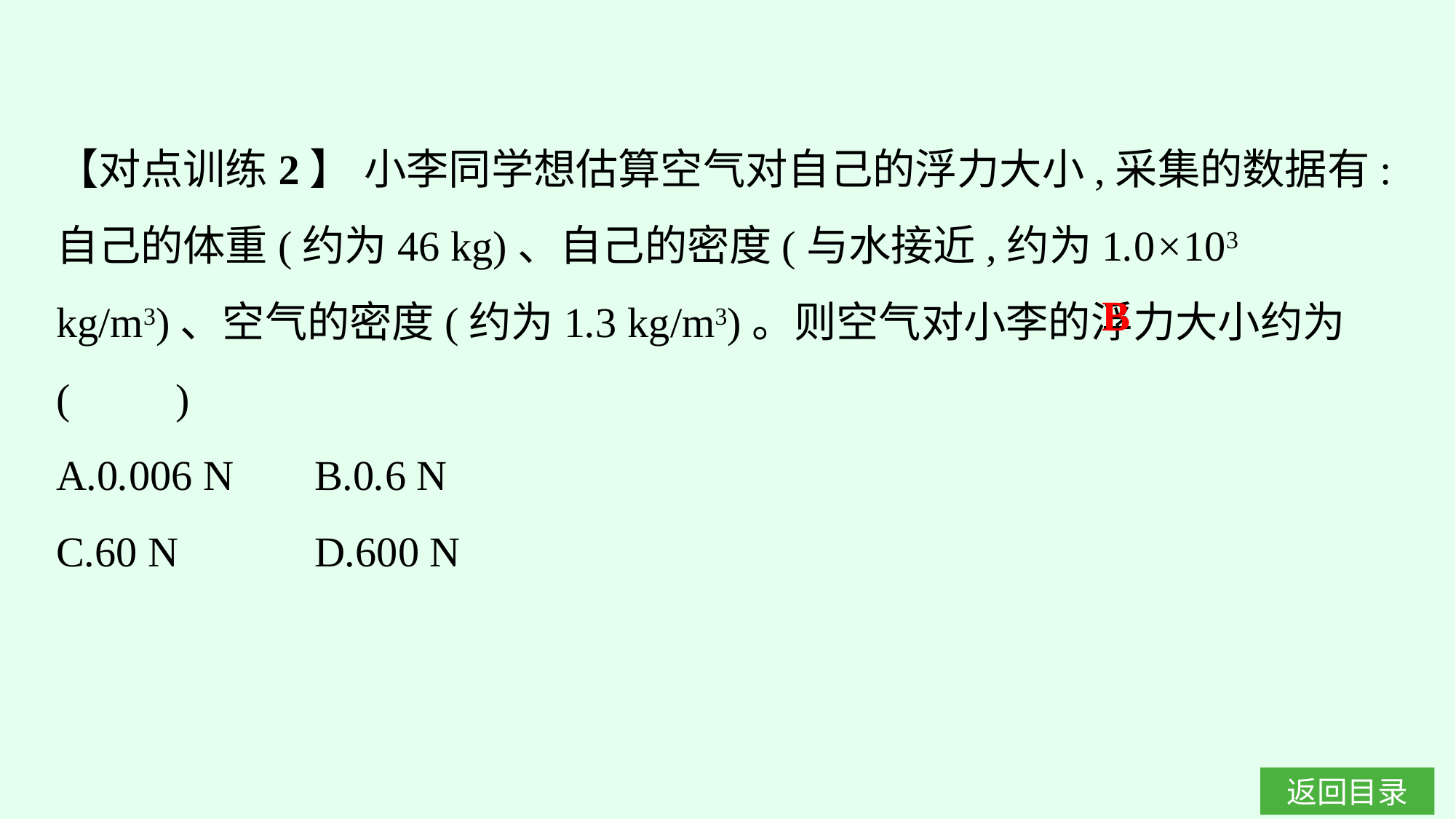

【对点训练2】 小李同学想估算空气对自己的浮力大小,采集的数据有:自己的体重(约为46 kg)、自己的密度(与水接近,约为1.0×103 kg/m3)、空气的密度(约为1.3 kg/m3)。则空气对小李的浮力大小约为(　　)
A.0.006 N	B.0.6 N
C.60 N		D.600 N
B